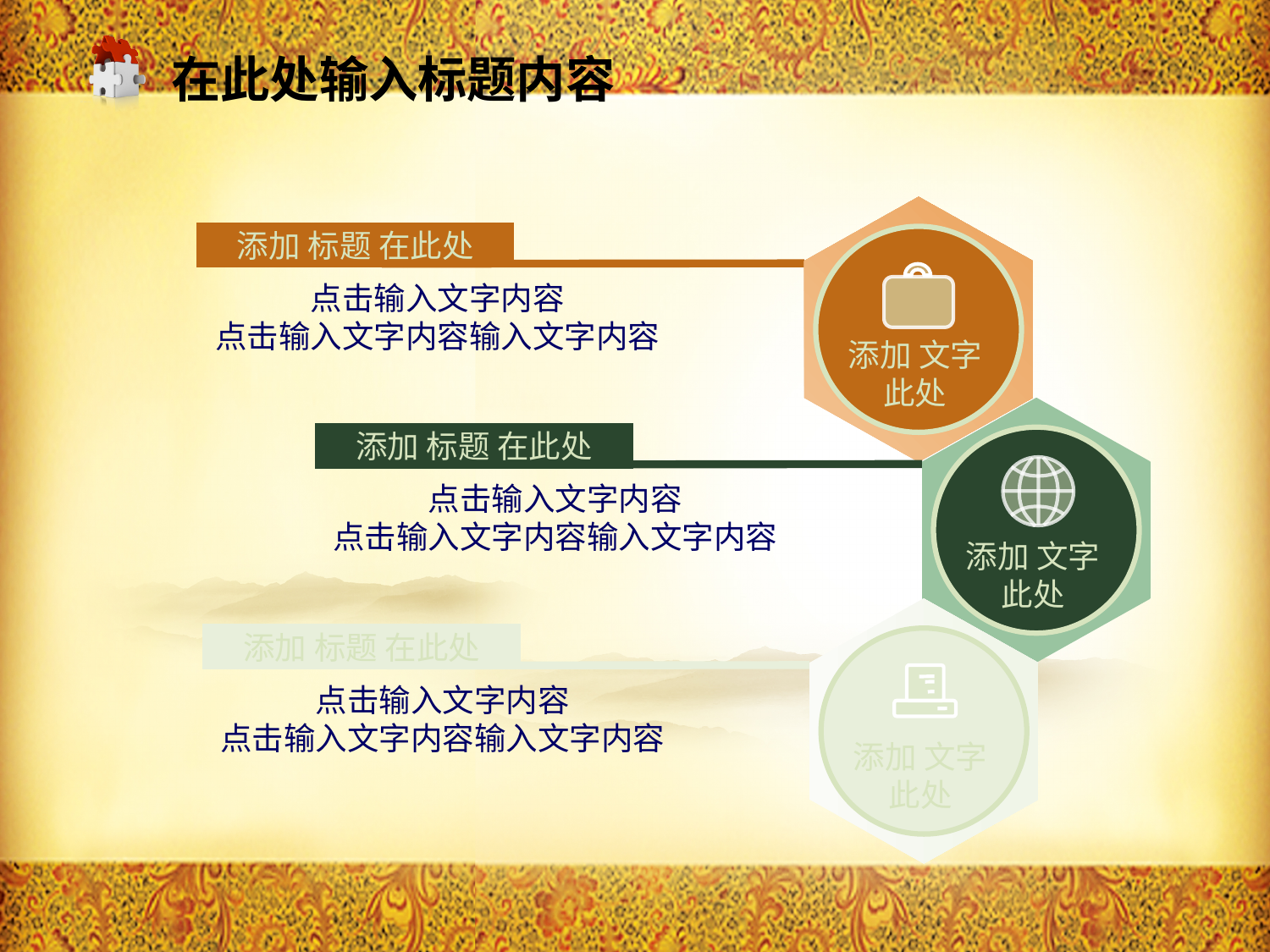

在此处输入标题内容

添加 标题 在此处

点击输入文字内容
点击输入文字内容输入文字内容
添加 文字
此处

添加 标题 在此处

点击输入文字内容
点击输入文字内容输入文字内容

添加 文字
此处

添加 标题 在此处

点击输入文字内容
点击输入文字内容输入文字内容
添加 文字
此处